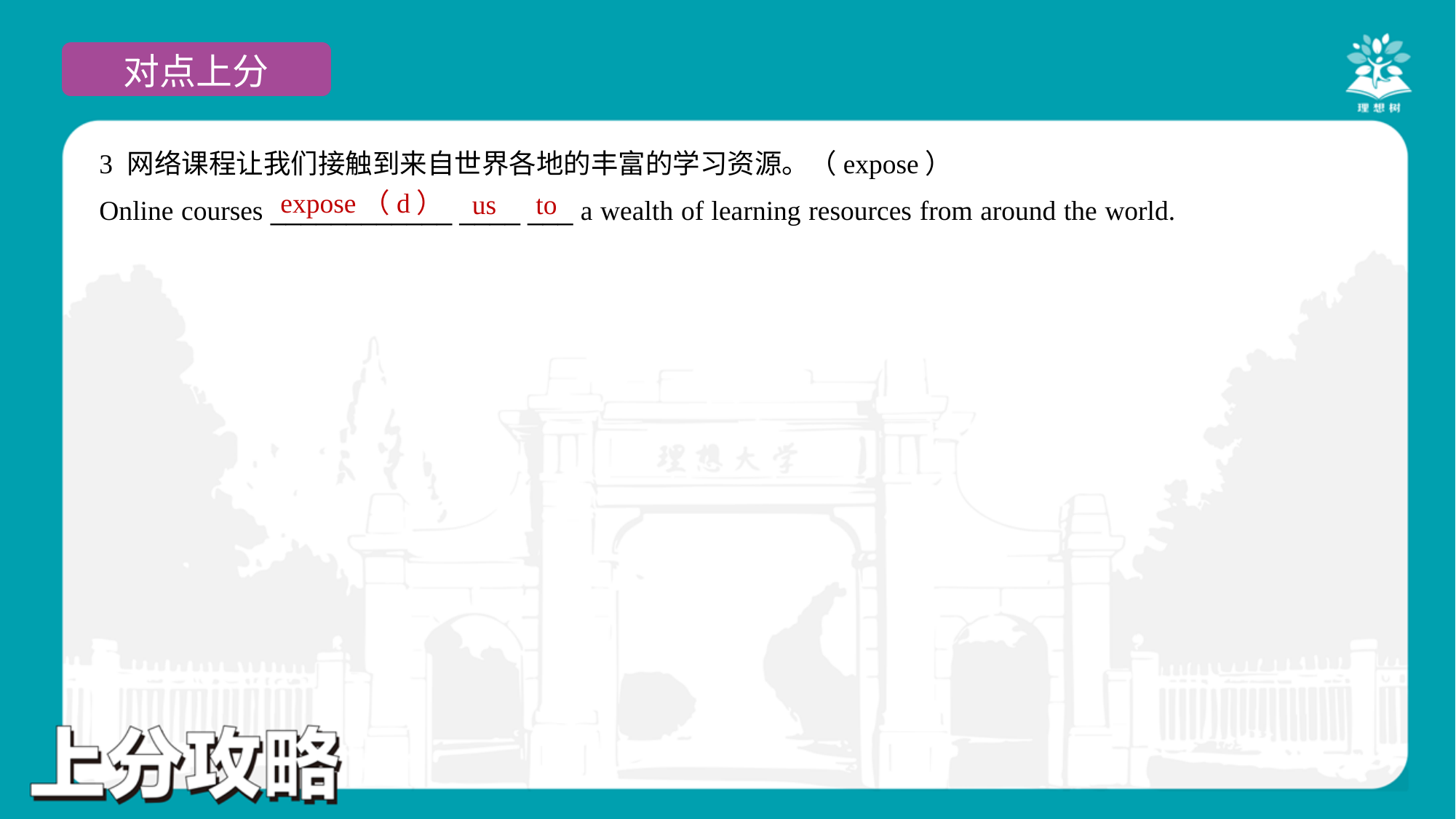

3 网络课程让我们接触到来自世界各地的丰富的学习资源。（expose）
Online courses ____________ ____ ___ a wealth of learning resources from around the world.
expose（d）
us
to